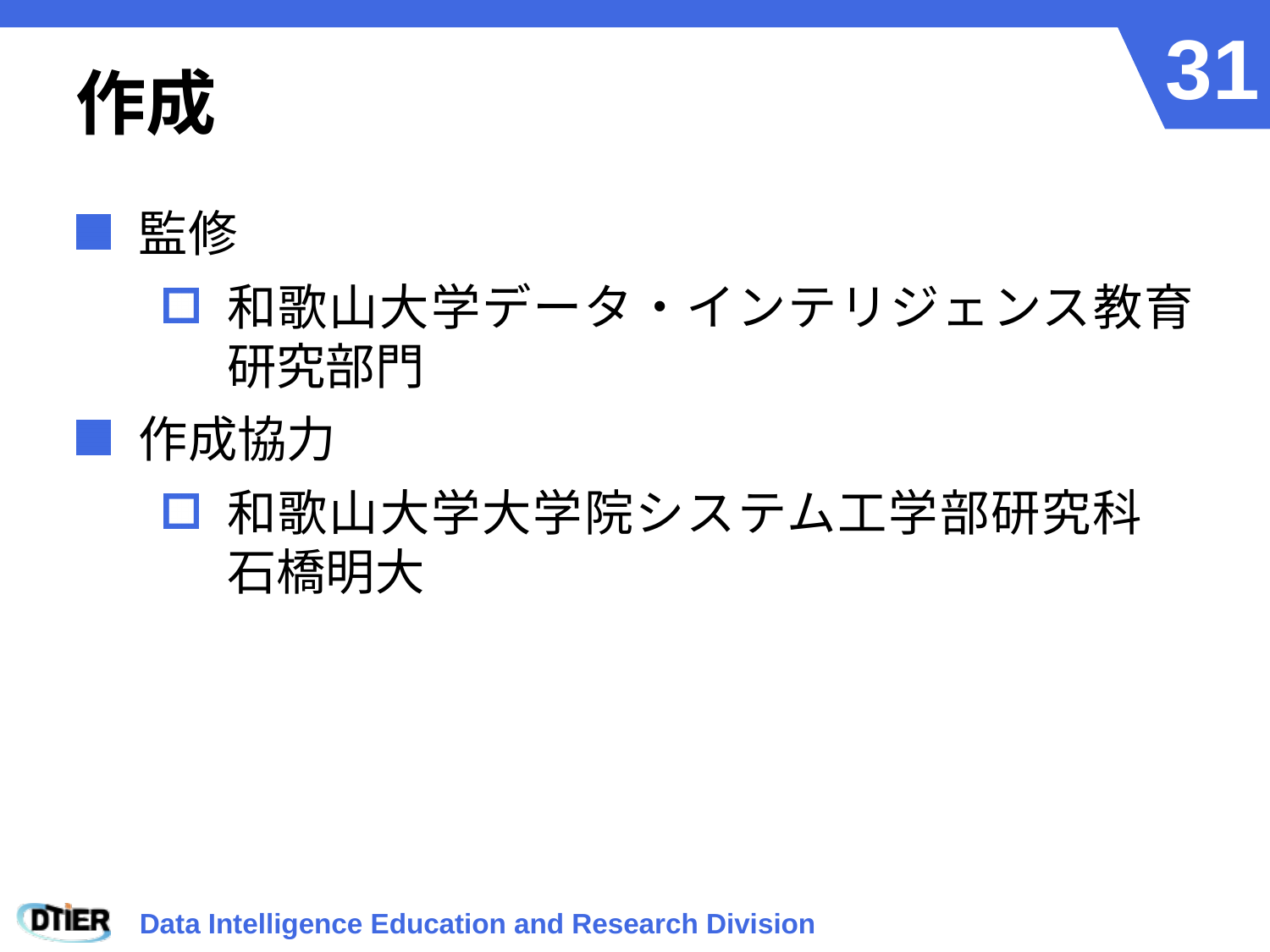

# 作成
監修
和歌山大学データ・インテリジェンス教育研究部門
作成協力
和歌山大学大学院システム工学部研究科　石橋明大